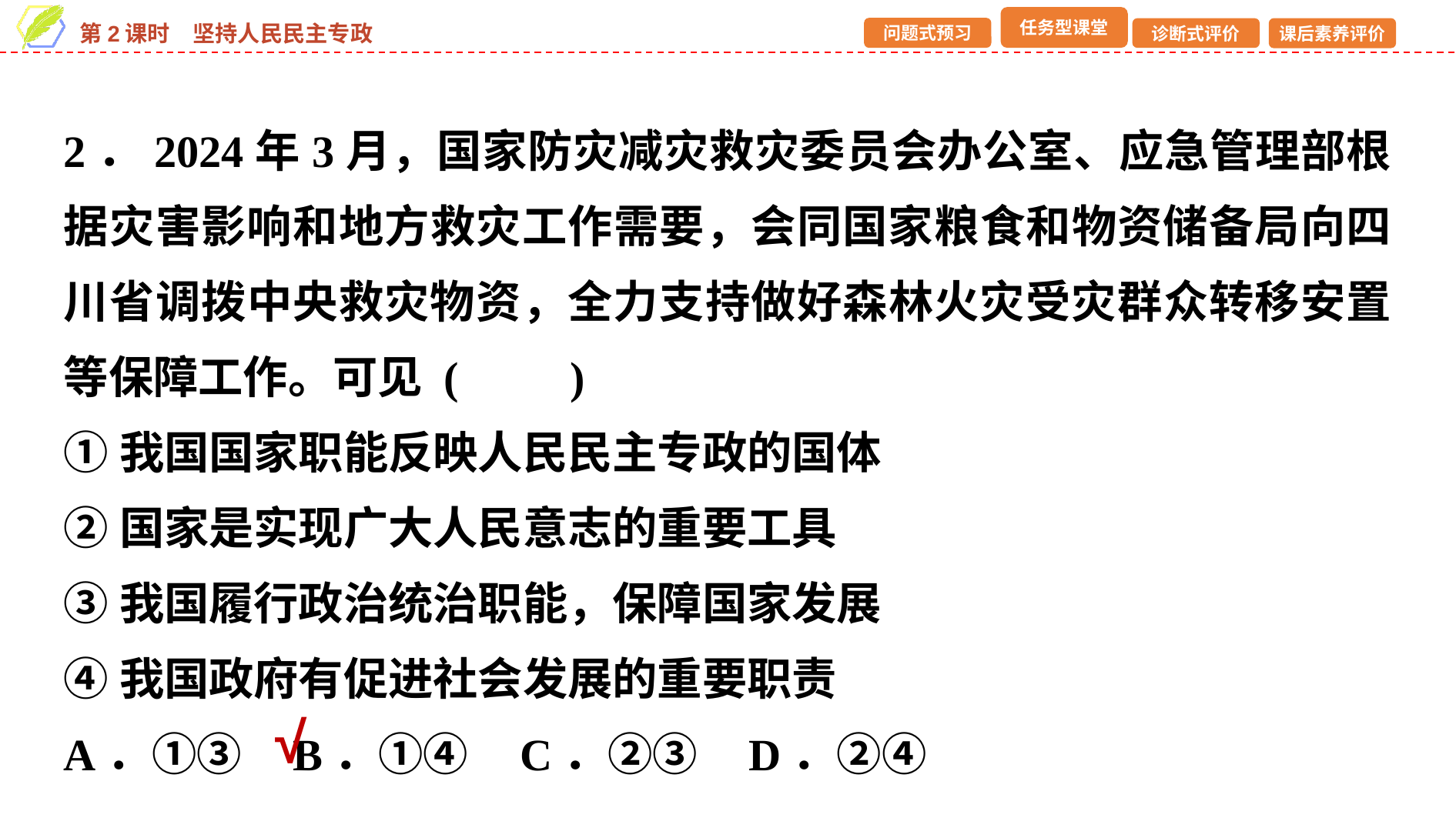

2．2024年3月，国家防灾减灾救灾委员会办公室、应急管理部根据灾害影响和地方救灾工作需要，会同国家粮食和物资储备局向四川省调拨中央救灾物资，全力支持做好森林火灾受灾群众转移安置等保障工作。可见 (　　)
①我国国家职能反映人民民主专政的国体
②国家是实现广大人民意志的重要工具
③我国履行政治统治职能，保障国家发展
④我国政府有促进社会发展的重要职责
A．①③    B．①④    C．②③    D．②④
√